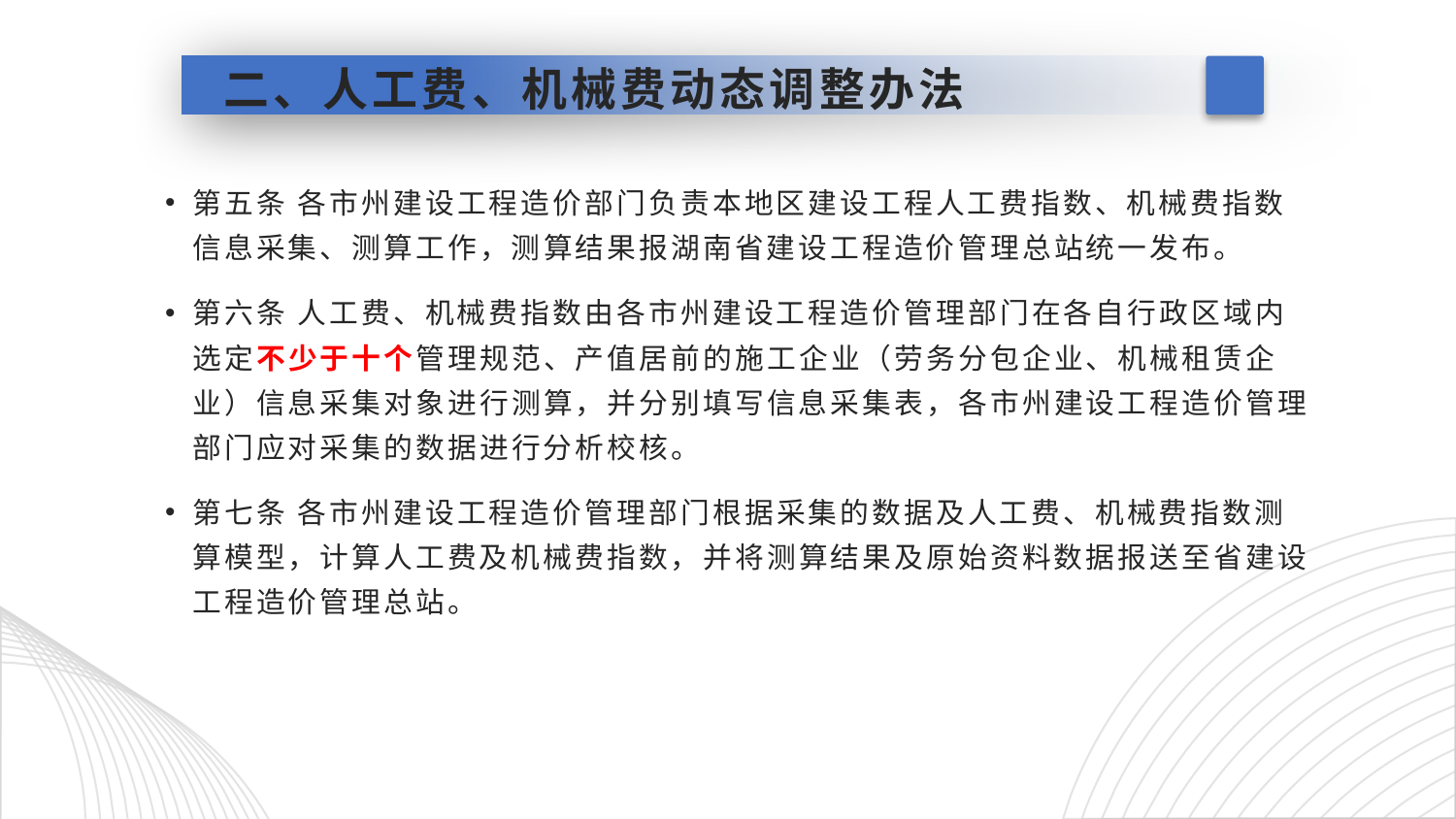

# 二、人工费、机械费动态调整办法

第五条 各市州建设工程造价部门负责本地区建设工程人工费指数、机械费指数信息采集、测算工作，测算结果报湖南省建设工程造价管理总站统一发布。
第六条 人工费、机械费指数由各市州建设工程造价管理部门在各自行政区域内选定不少于十个管理规范、产值居前的施工企业（劳务分包企业、机械租赁企业）信息采集对象进行测算，并分别填写信息采集表，各市州建设工程造价管理部门应对采集的数据进行分析校核。
第七条 各市州建设工程造价管理部门根据采集的数据及人工费、机械费指数测算模型，计算人工费及机械费指数，并将测算结果及原始资料数据报送至省建设工程造价管理总站。